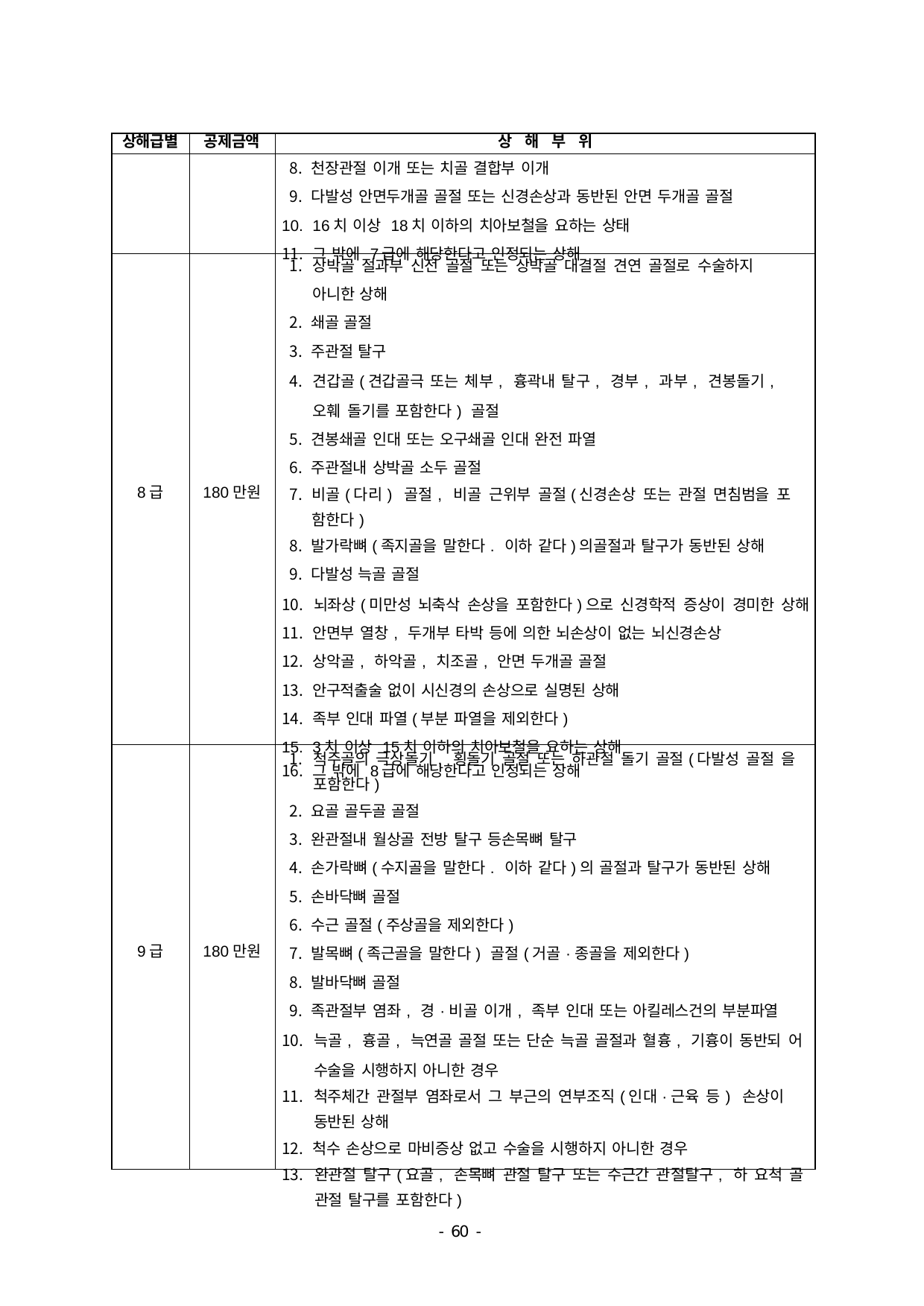

| 상해급별 | 공제금액 | 상 해 부 위 |
| --- | --- | --- |
|  |  | 천장관절 이개 또는 치골 결합부 이개 다발성 안면두개골 골절 또는 신경손상과 동반된 안면 두개골 골절 16치 이상 18치 이하의 치아보철을 요하는 상태 그 밖에 7급에 해당한다고 인정되는 상해 |
| 8급 | 180만원 | 상박골 절과부 신전 골절 또는 상박골 대결절 견연 골절로 수술하지 아니한 상해 쇄골 골절 주관절 탈구 견갑골(견갑골극 또는 체부, 흉곽내 탈구, 경부, 과부, 견봉돌기, 오훼 돌기를 포함한다) 골절 견봉쇄골 인대 또는 오구쇄골 인대 완전 파열 주관절내 상박골 소두 골절 비골(다리) 골절, 비골 근위부 골절(신경손상 또는 관절 면침범을 포 함한다) 발가락뼈(족지골을 말한다. 이하 같다)의골절과 탈구가 동반된 상해 다발성 늑골 골절 뇌좌상(미만성 뇌축삭 손상을 포함한다)으로 신경학적 증상이 경미한 상해 안면부 열창, 두개부 타박 등에 의한 뇌손상이 없는 뇌신경손상 상악골, 하악골, 치조골, 안면 두개골 골절 안구적출술 없이 시신경의 손상으로 실명된 상해 족부 인대 파열(부분 파열을 제외한다) 3치 이상 15치 이하의 치아보철을 요하는 상해 그 밖에 8급에 해당한다고 인정되는 상해 |
| 9급 | 180만원 | 척주골의 극상돌기, 횡돌기 골절 또는 하관절 돌기 골절(다발성 골절 을 포함한다) 요골 골두골 골절 완관절내 월상골 전방 탈구 등손목뼈 탈구 손가락뼈(수지골을 말한다. 이하 같다)의 골절과 탈구가 동반된 상해 손바닥뼈 골절 수근 골절(주상골을 제외한다) 발목뼈(족근골을 말한다) 골절(거골·종골을 제외한다) 발바닥뼈 골절 족관절부 염좌, 경·비골 이개, 족부 인대 또는 아킬레스건의 부분파열 늑골, 흉골, 늑연골 골절 또는 단순 늑골 골절과 혈흉, 기흉이 동반되 어 수술을 시행하지 아니한 경우 척주체간 관절부 염좌로서 그 부근의 연부조직(인대·근육 등) 손상이 동반된 상해 척수 손상으로 마비증상 없고 수술을 시행하지 아니한 경우 완관절 탈구(요골, 손목뼈 관절 탈구 또는 수근간 관절탈구, 하 요척 골 관절 탈구를 포함한다) |
- 60 -